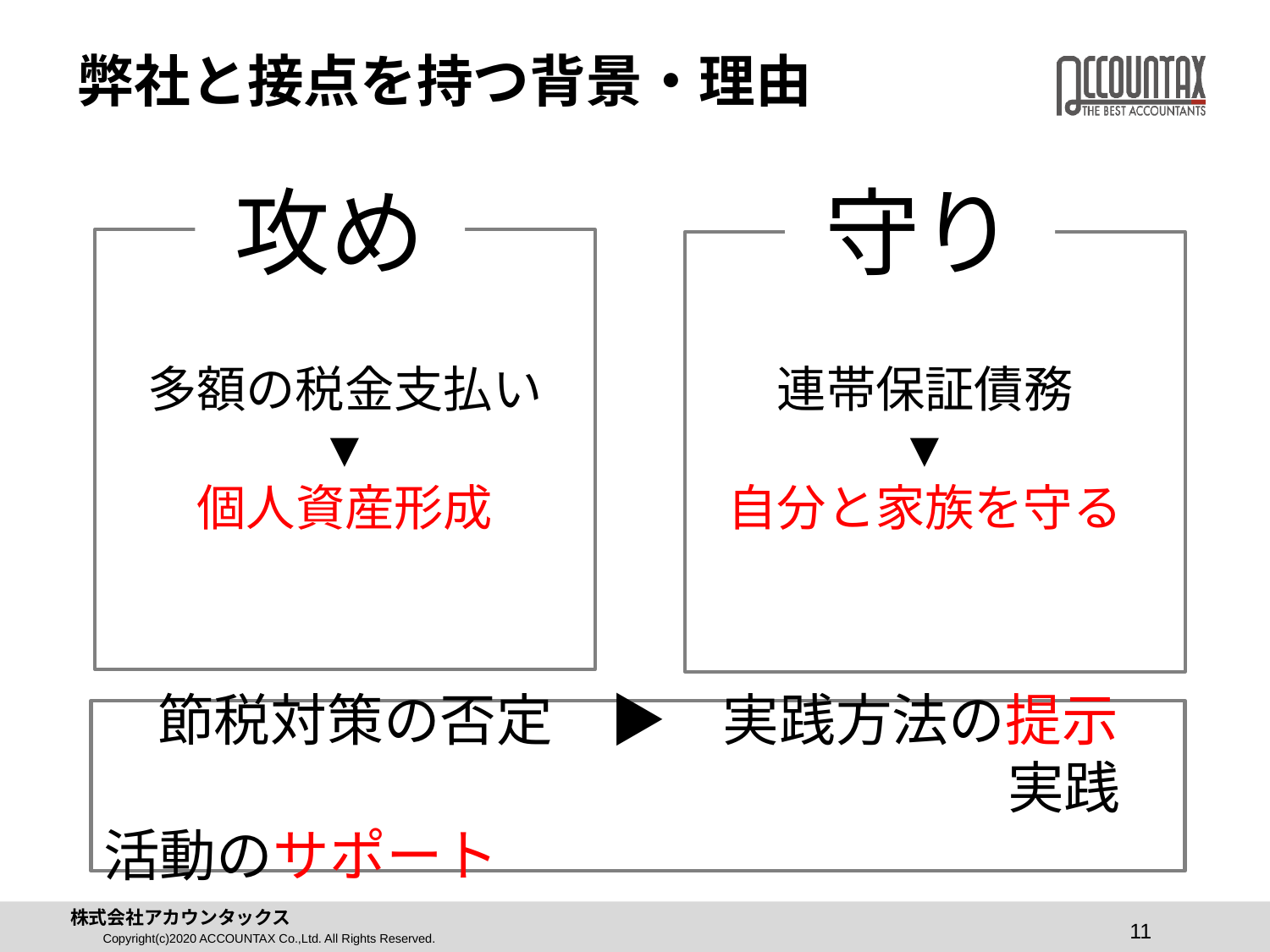

# 弊社と接点を持つ背景・理由
攻め
守り

多額の税金支払い
▼
個人資産形成

連帯保証債務
▼
自分と家族を守る
節税対策の否定　▶　実践方法の提示
　　　　　　　　　　　　　　　　実践活動のサポート
11